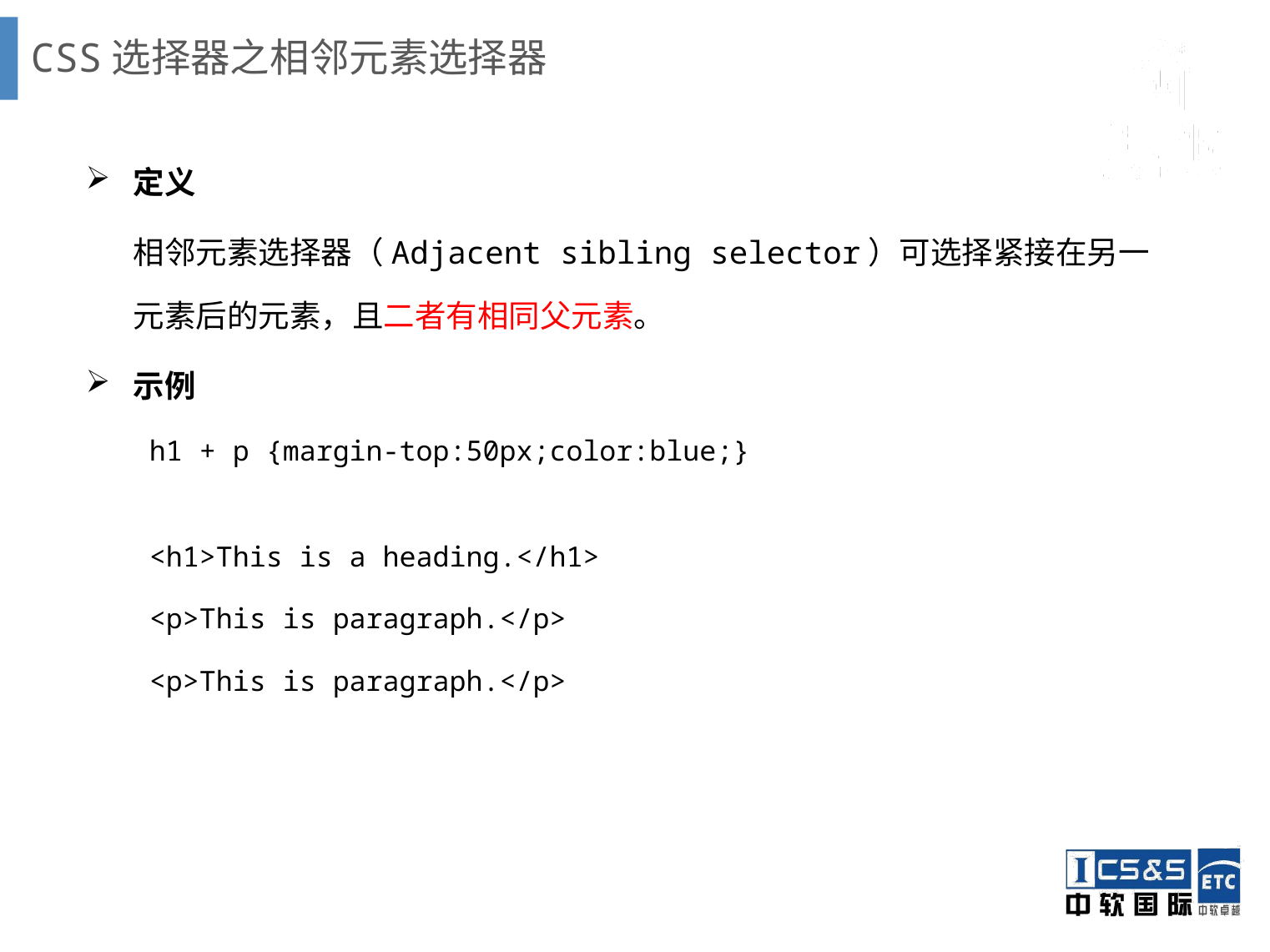

# CSS选择器之相邻元素选择器
定义
	相邻元素选择器（Adjacent sibling selector）可选择紧接在另一元素后的元素，且二者有相同父元素。
示例
h1 + p {margin-top:50px;color:blue;}

<h1>This is a heading.</h1>
<p>This is paragraph.</p>
<p>This is paragraph.</p>